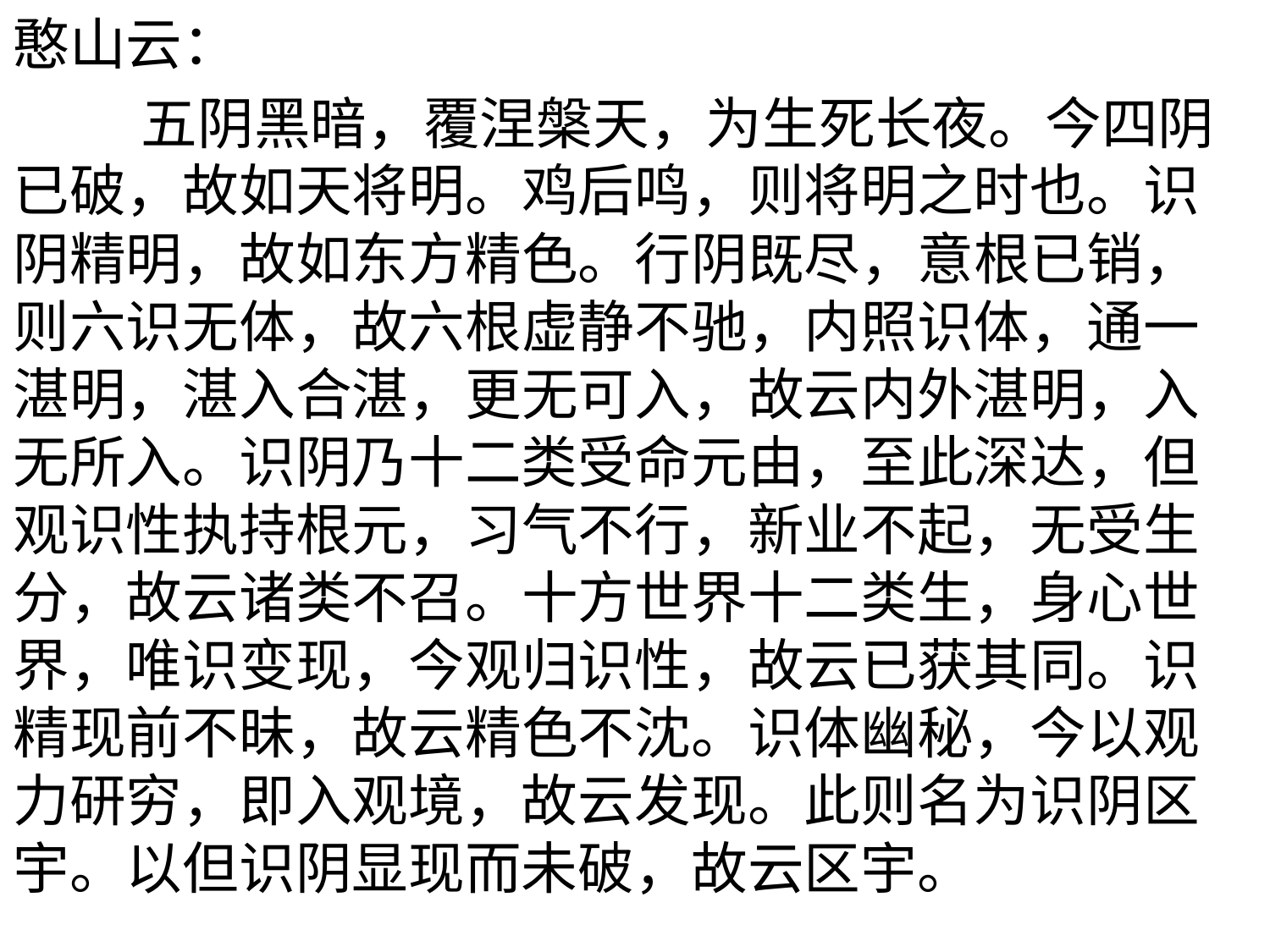

憨山云：
         五阴黑暗，覆涅槃天，为生死长夜。今四阴已破，故如天将明。鸡后鸣，则将明之时也。识阴精明，故如东方精色。行阴既尽，意根已销，则六识无体，故六根虚静不驰，内照识体，通一湛明，湛入合湛，更无可入，故云内外湛明，入无所入。识阴乃十二类受命元由，至此深达，但观识性执持根元，习气不行，新业不起，无受生分，故云诸类不召。十方世界十二类生，身心世界，唯识变现，今观归识性，故云已获其同。识精现前不昧，故云精色不沈。识体幽秘，今以观力研穷，即入观境，故云发现。此则名为识阴区宇。以但识阴显现而未破，故云区宇。